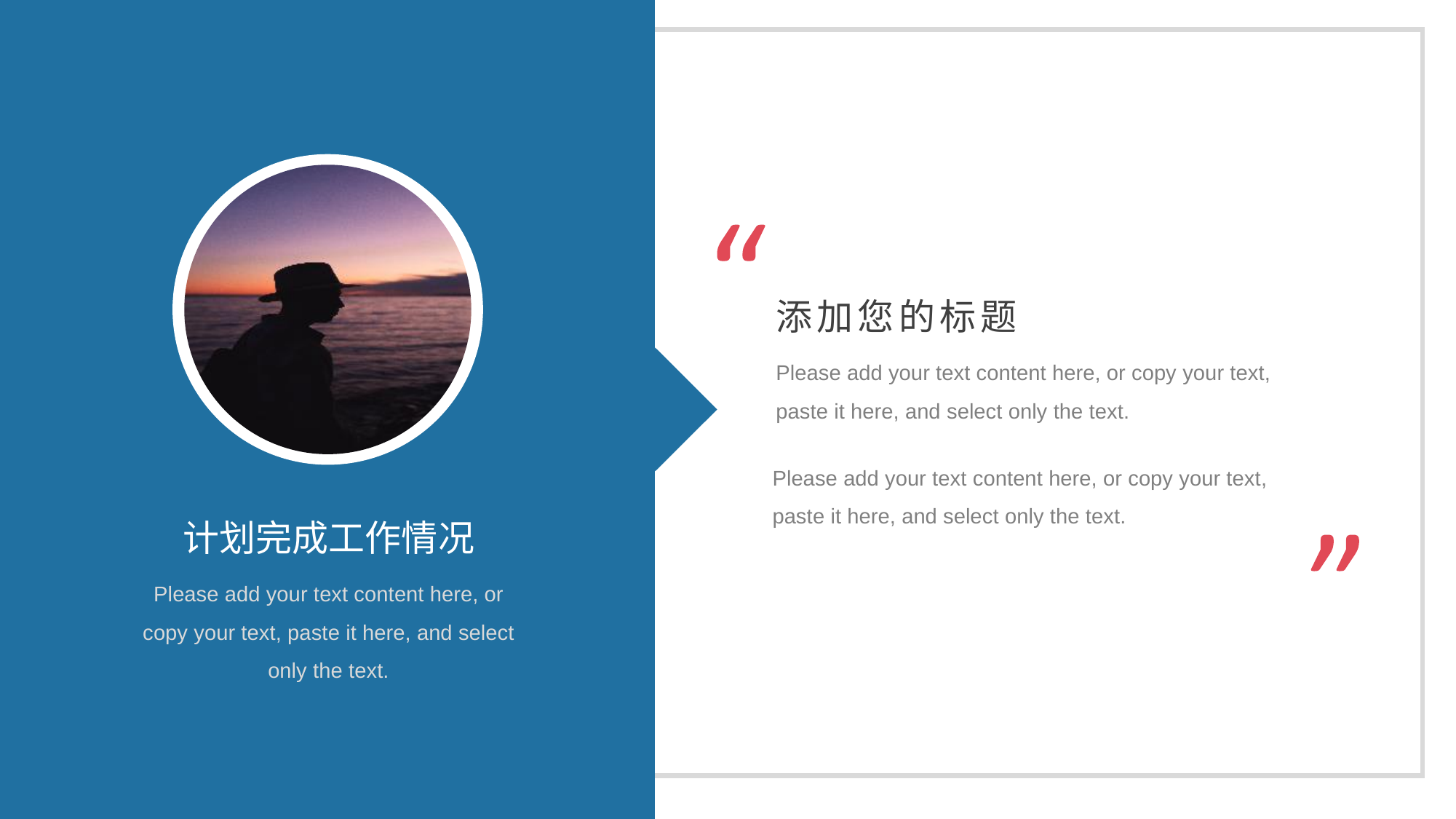

添加您的标题
Please add your text content here, or copy your text, paste it here, and select only the text.
Please add your text content here, or copy your text, paste it here, and select only the text.
计划完成工作情况
Please add your text content here, or copy your text, paste it here, and select only the text.